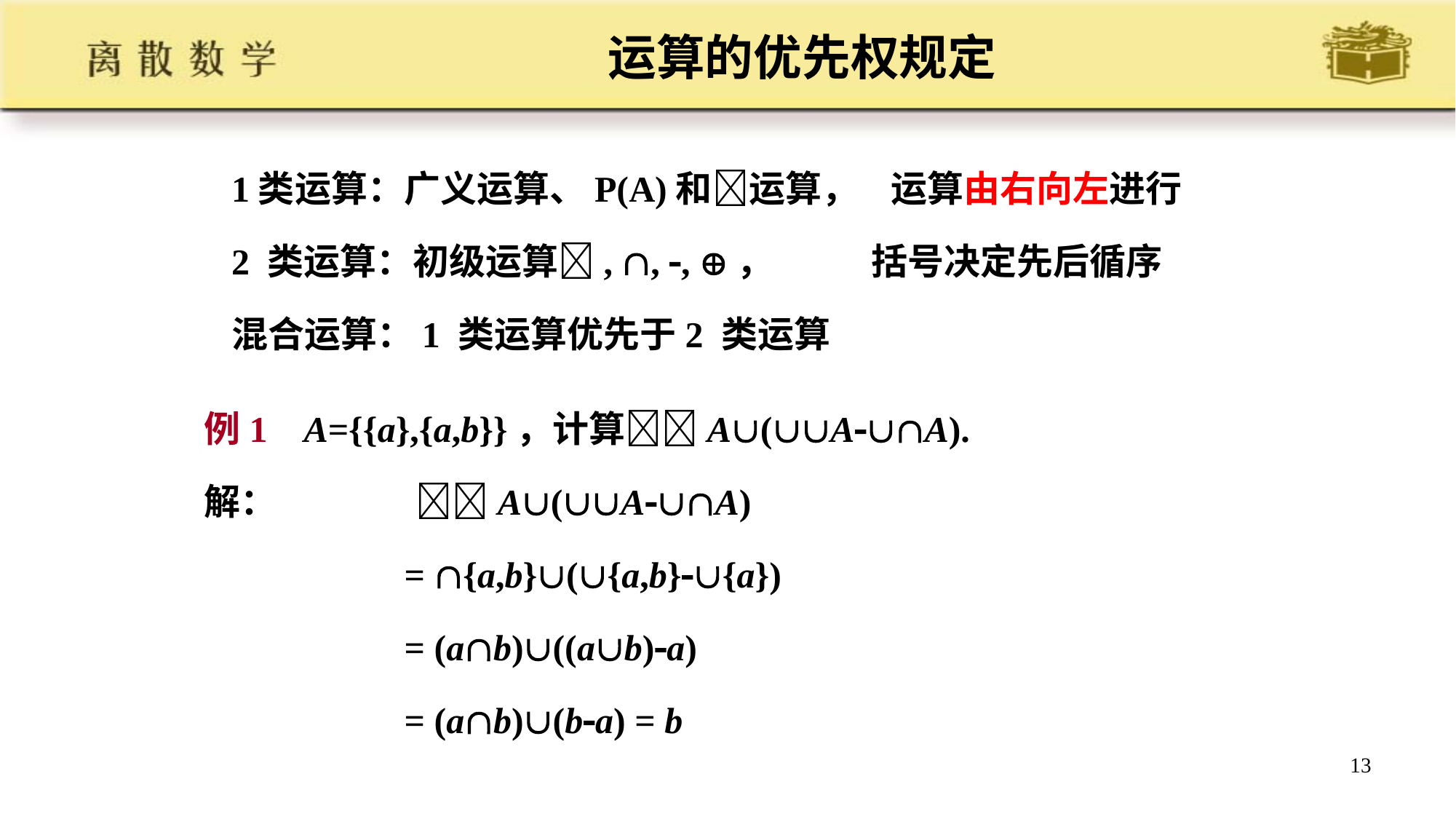

# 运算的优先权规定
1类运算：广义运算、P(A)和∼运算，    运算由右向左进行
2 类运算：初级运算∪, ∩, −, ⊕，            括号决定先后循序
混合运算：1 类运算优先于2 类运算
例1    A={{a},{a,b}}，计算∩∪A∪(∪∪A−∪∩A).
解：                 ∩∪A∪(∪∪A−∪∩A)
                      = ∩{a,b}∪(∪{a,b}−∪{a})
                      = (a∩b)∪((a∪b)−a)
                      = (a∩b)∪(b−a) = b
13